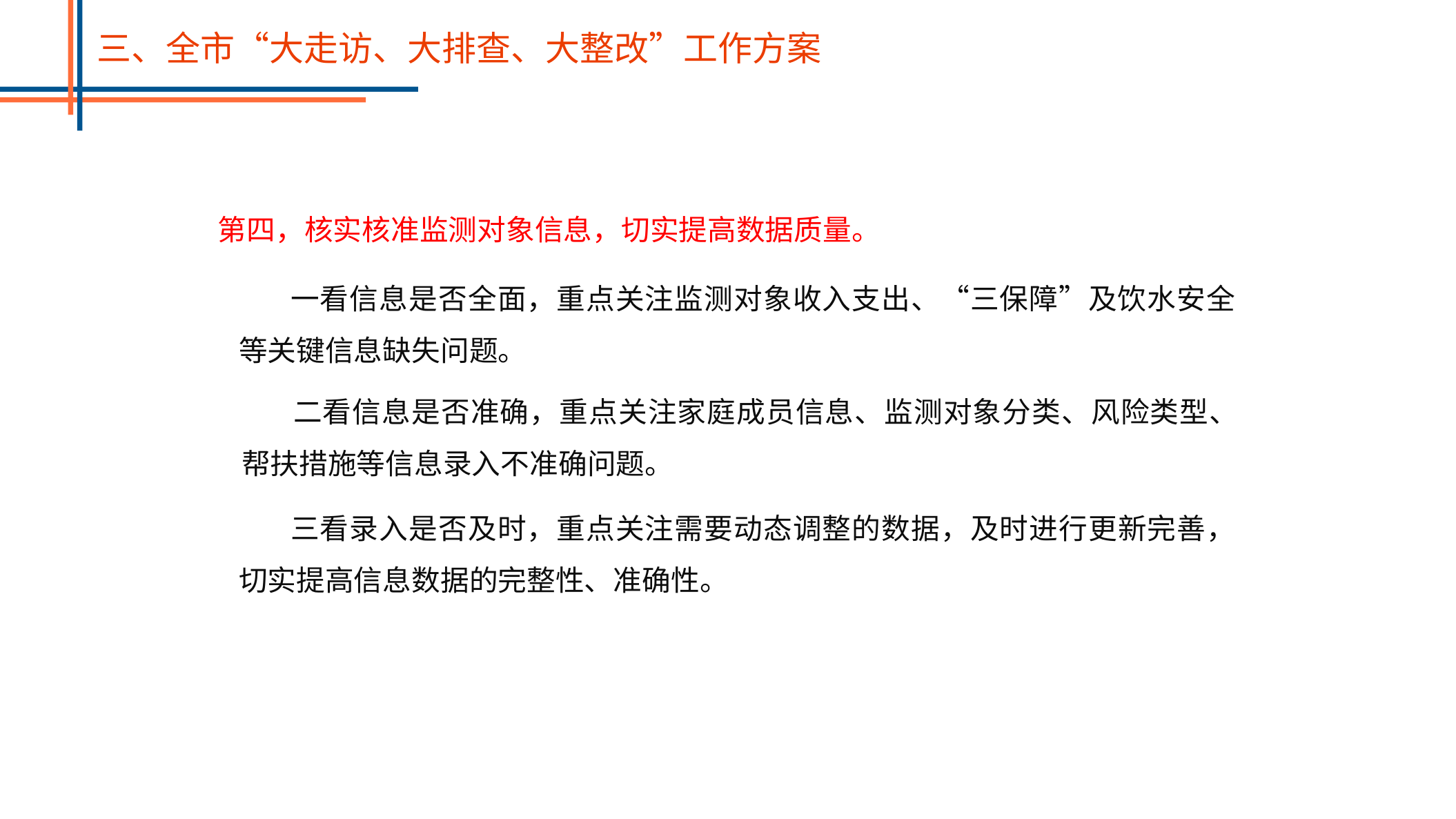

三、全市“大走访、大排查、大整改”工作方案

第四，核实核准监测对象信息，切实提高数据质量。
一看信息是否全面，重点关注监测对象收入支出、“三保障”及饮水安全等关键信息缺失问题。
二看信息是否准确，重点关注家庭成员信息、监测对象分类、风险类型、帮扶措施等信息录入不准确问题。
三看录入是否及时，重点关注需要动态调整的数据，及时进行更新完善，切实提高信息数据的完整性、准确性。